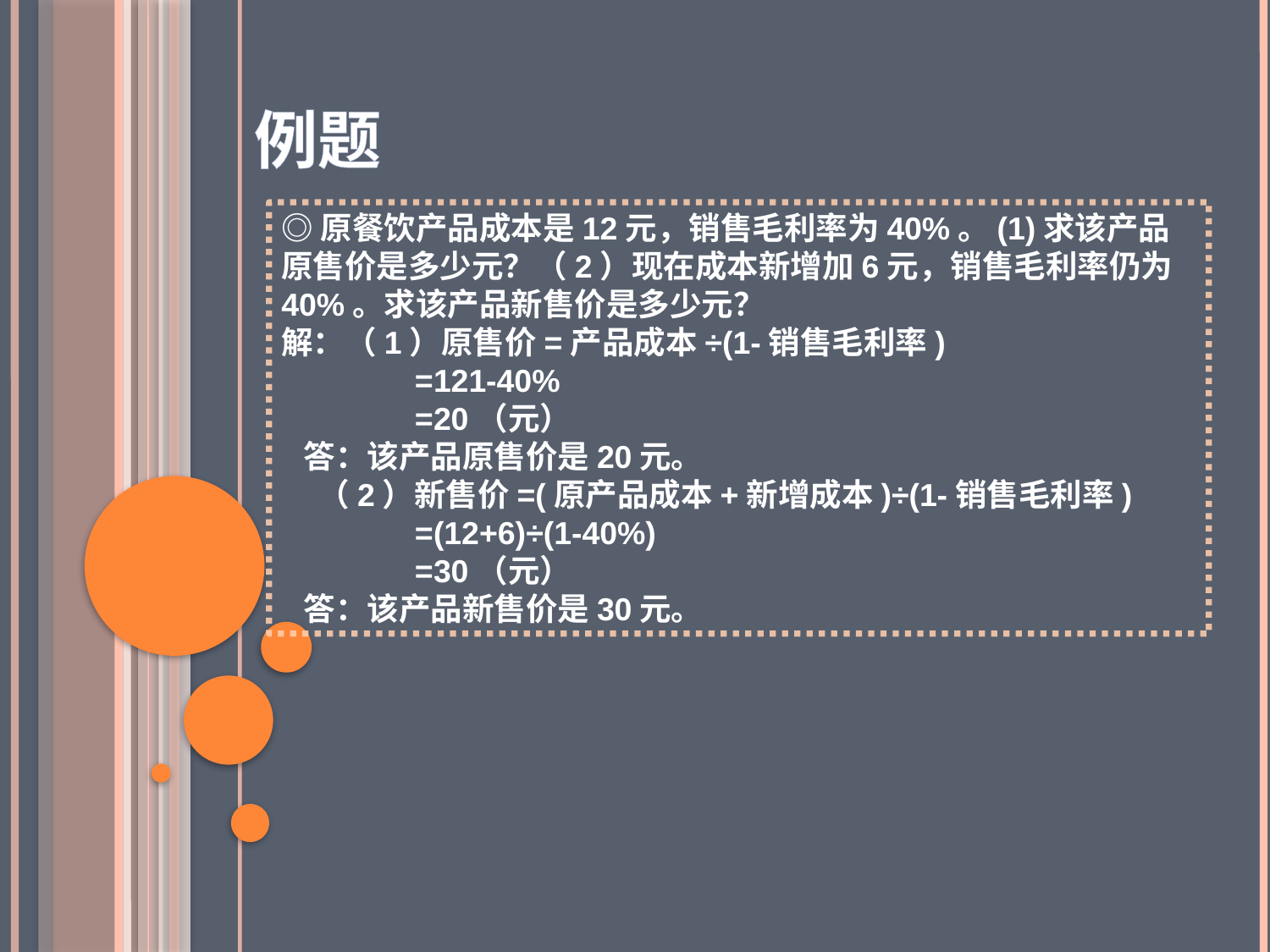

例题
◎原餐饮产品成本是12元，销售毛利率为40%。(1)求该产品原售价是多少元？（2）现在成本新增加6元，销售毛利率仍为40%。求该产品新售价是多少元？
解：（1）原售价=产品成本÷(1-销售毛利率)
               =121-40%
               =20（元）
  答：该产品原售价是20元。
    （2）新售价=(原产品成本+新增成本)÷(1-销售毛利率)
               =(12+6)÷(1-40%)
               =30（元）
  答：该产品新售价是30元。